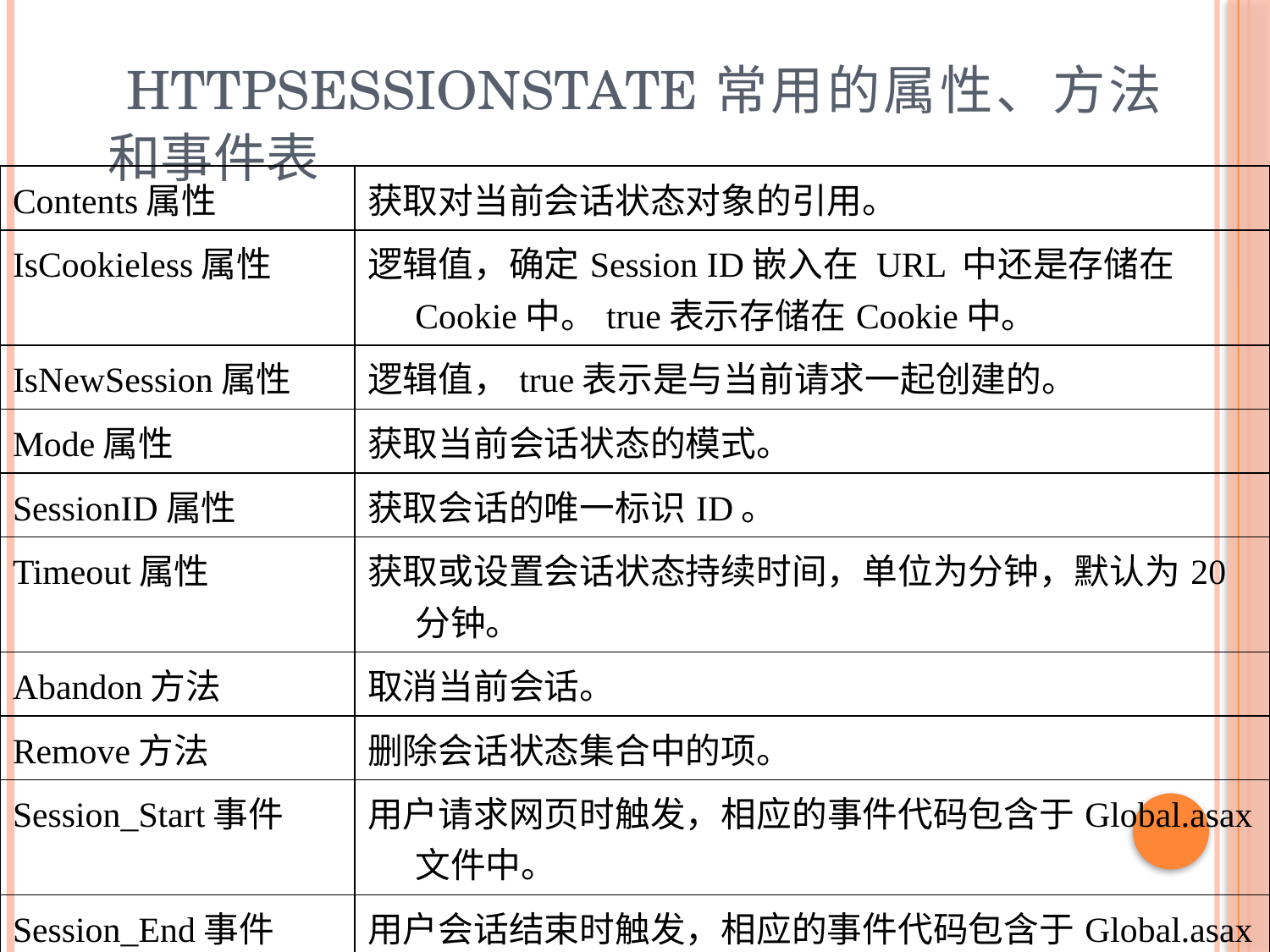

# HttpSessionState常用的属性、方法和事件表
| Contents属性 | 获取对当前会话状态对象的引用。 |
| --- | --- |
| IsCookieless属性 | 逻辑值，确定Session ID嵌入在 URL 中还是存储在Cookie中。true表示存储在Cookie中。 |
| IsNewSession属性 | 逻辑值，true表示是与当前请求一起创建的。 |
| Mode属性 | 获取当前会话状态的模式。 |
| SessionID属性 | 获取会话的唯一标识ID。 |
| Timeout属性 | 获取或设置会话状态持续时间，单位为分钟，默认为20分钟。 |
| Abandon方法 | 取消当前会话。 |
| Remove方法 | 删除会话状态集合中的项。 |
| Session\_Start事件 | 用户请求网页时触发，相应的事件代码包含于Global.asax文件中。 |
| Session\_End事件 | 用户会话结束时触发，相应的事件代码包含于Global.asax文件中。 |
29